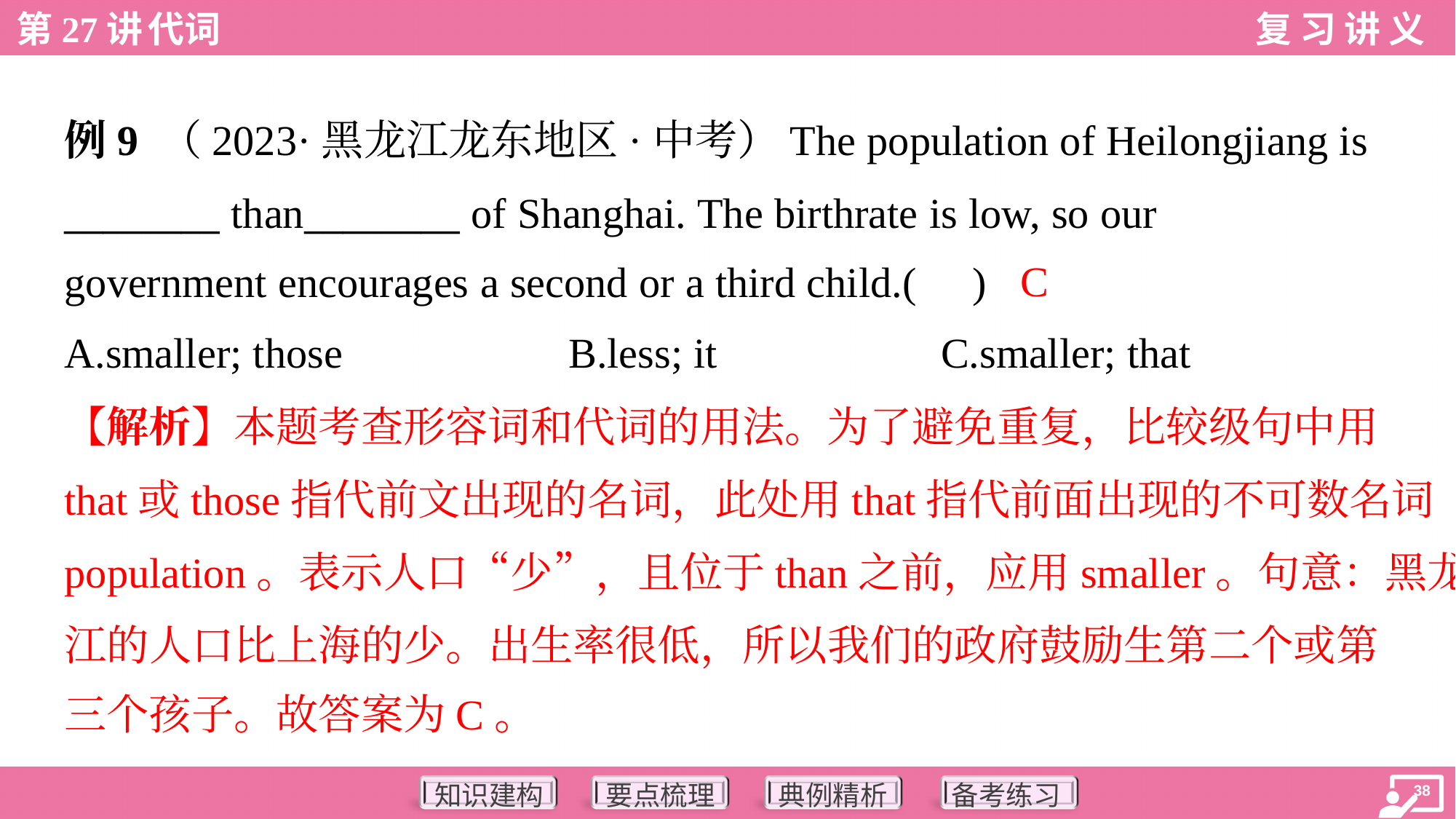

例9 （2023·黑龙江龙东地区·中考）The population of Heilongjiang is
________ than________ of Shanghai. The birthrate is low, so our
government encourages a second or a third child.(     )
C
A.smaller; those	B.less; it	C.smaller; that
【解析】本题考查形容词和代词的用法。为了避免重复，比较级句中用
that或those指代前文出现的名词，此处用that指代前面出现的不可数名词
population。表示人口“少”，且位于than之前，应用smaller。句意：黑龙
江的人口比上海的少。出生率很低，所以我们的政府鼓励生第二个或第
三个孩子。故答案为C。